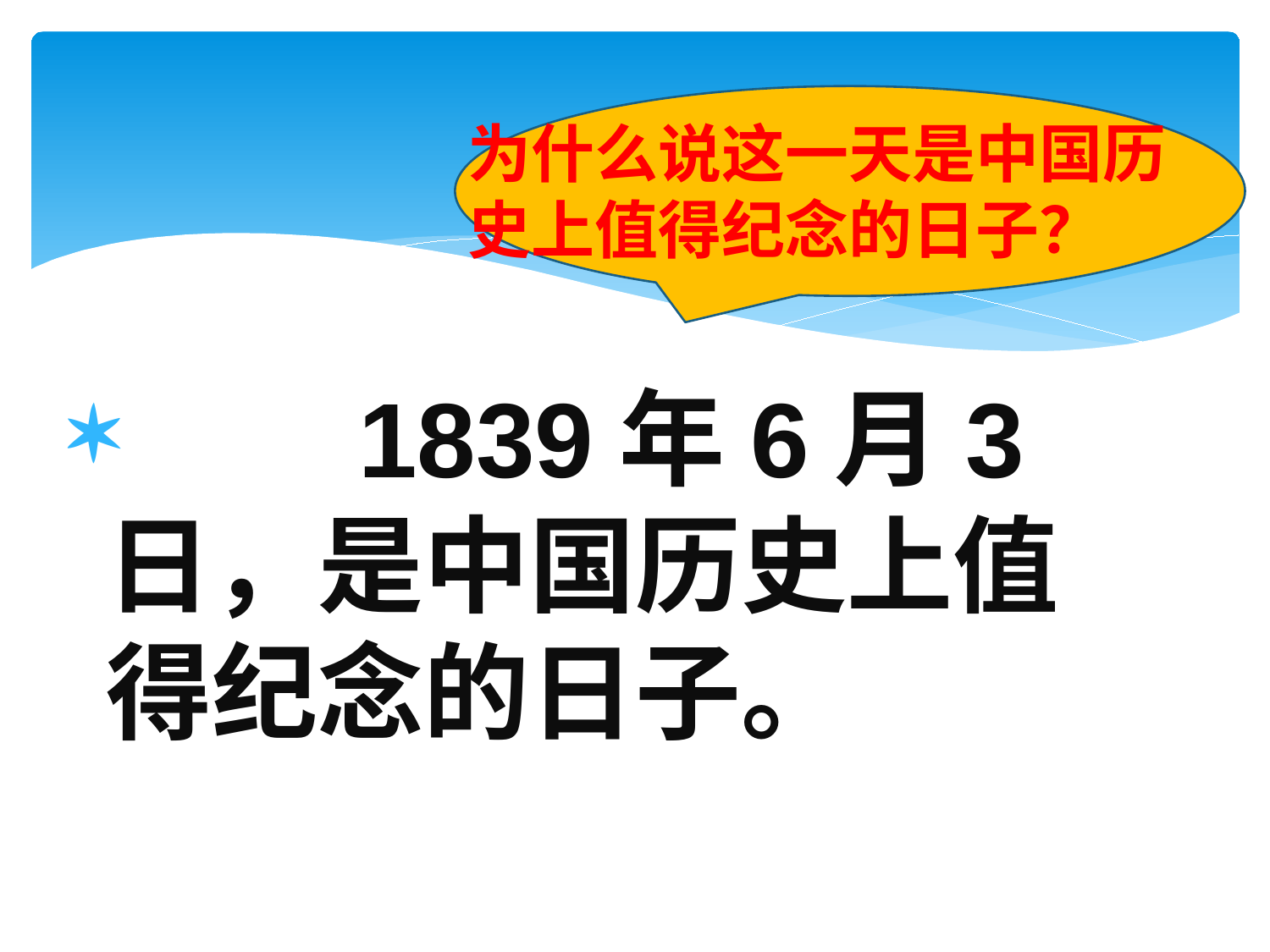

为什么说这一天是中国历史上值得纪念的日子？
　　1839年6月3日，是中国历史上值得纪念的日子。